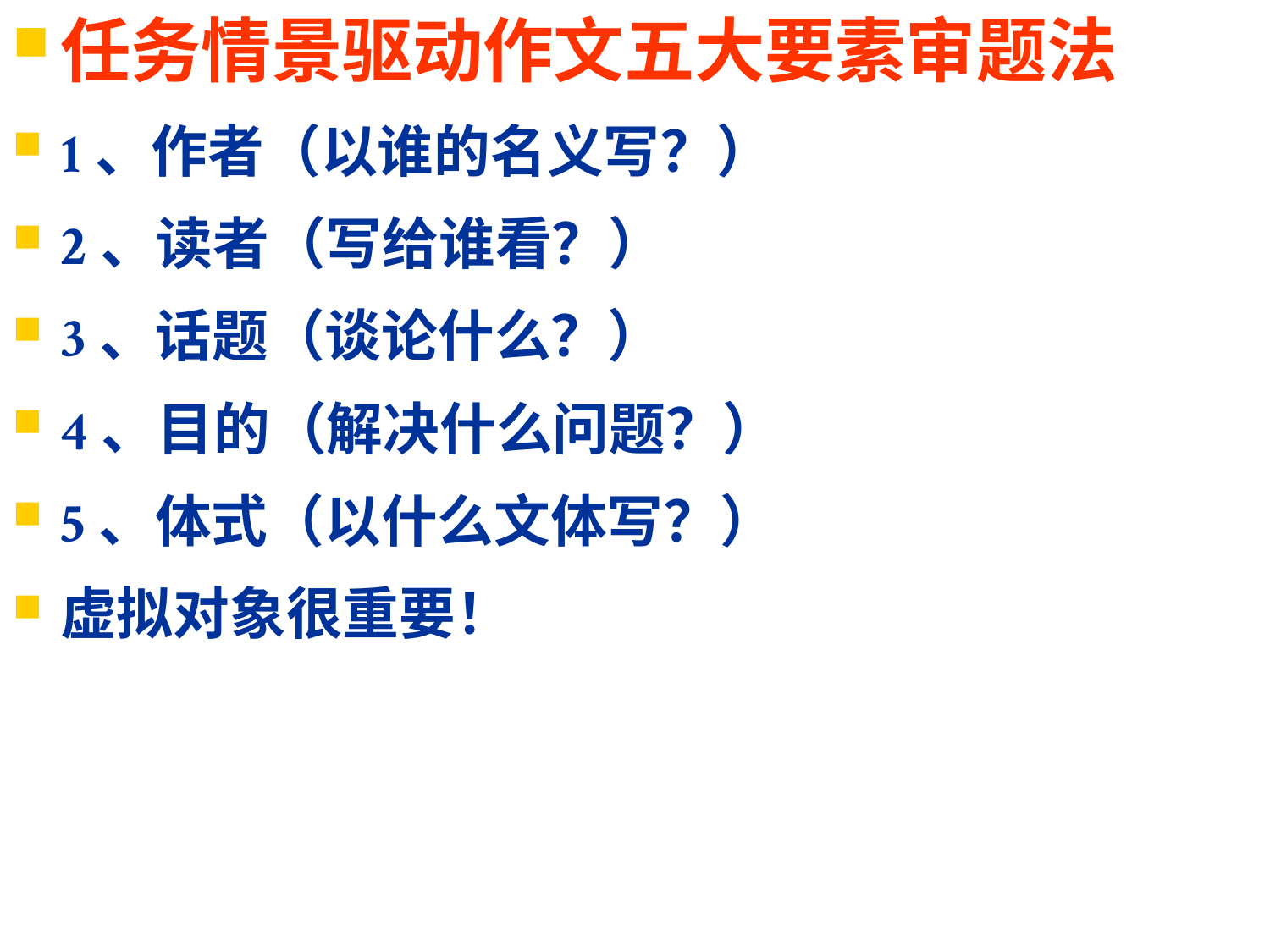

任务情景驱动作文五大要素审题法
1、作者（以谁的名义写？）
2、读者（写给谁看？）
3、话题（谈论什么？）
4、目的（解决什么问题？）
5、体式（以什么文体写？）
虚拟对象很重要！